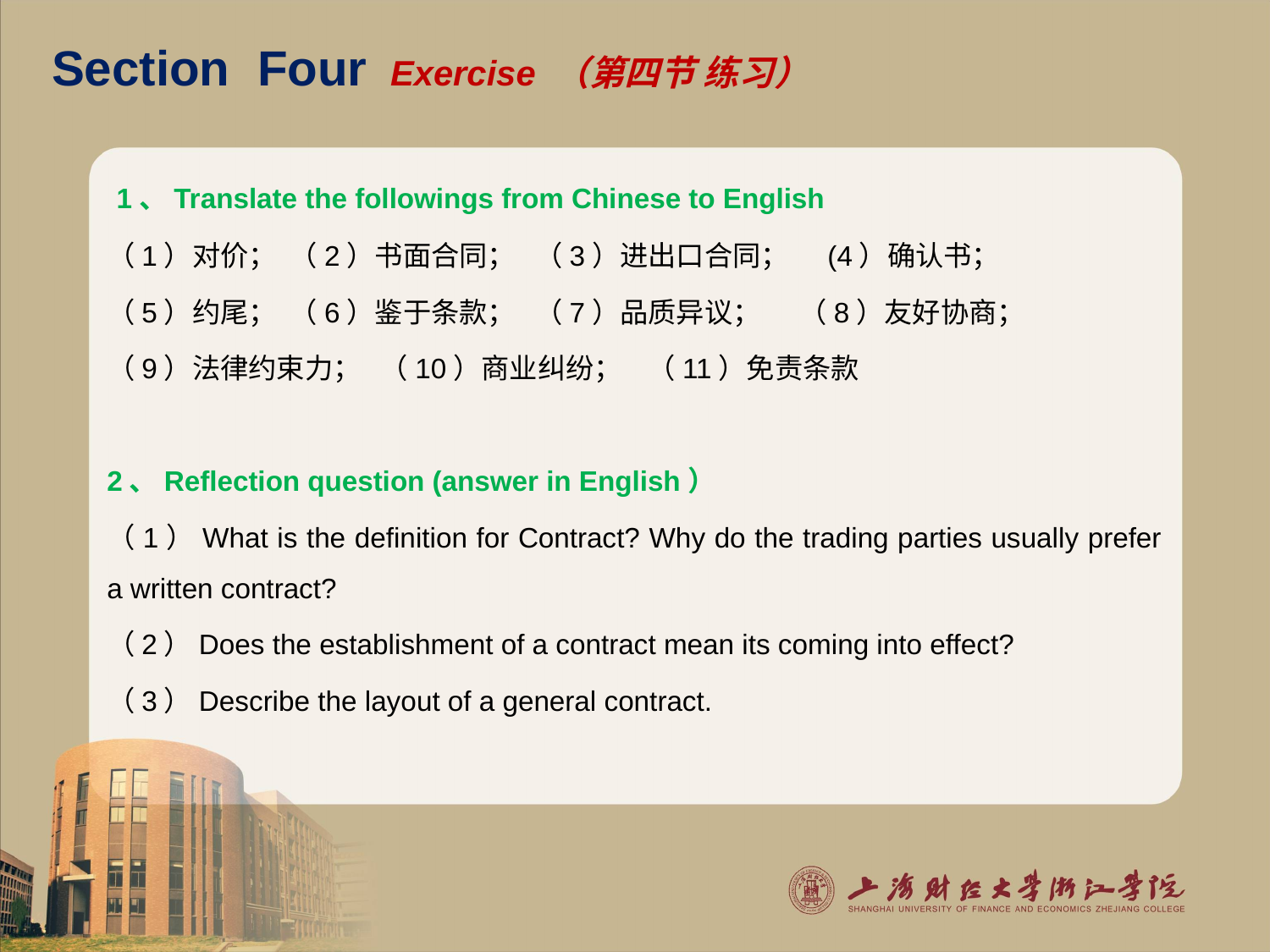

# Section  Four  Exercise （第四节 练习）
 1、Translate the followings from Chinese to English
（1）对价；  （2）书面合同；   （3）进出口合同；     (4）确认书；
（5）约尾；  （6）鉴于条款；   （7）品质异议；      （8）友好协商；
（9）法律约束力；   （10）商业纠纷；    （11）免责条款

2、Reflection question (answer in English）
（1）What is the definition for Contract? Why do the trading parties usually prefer a written contract?
（2）Does the establishment of a contract mean its coming into effect?
（3）Describe the layout of a general contract.